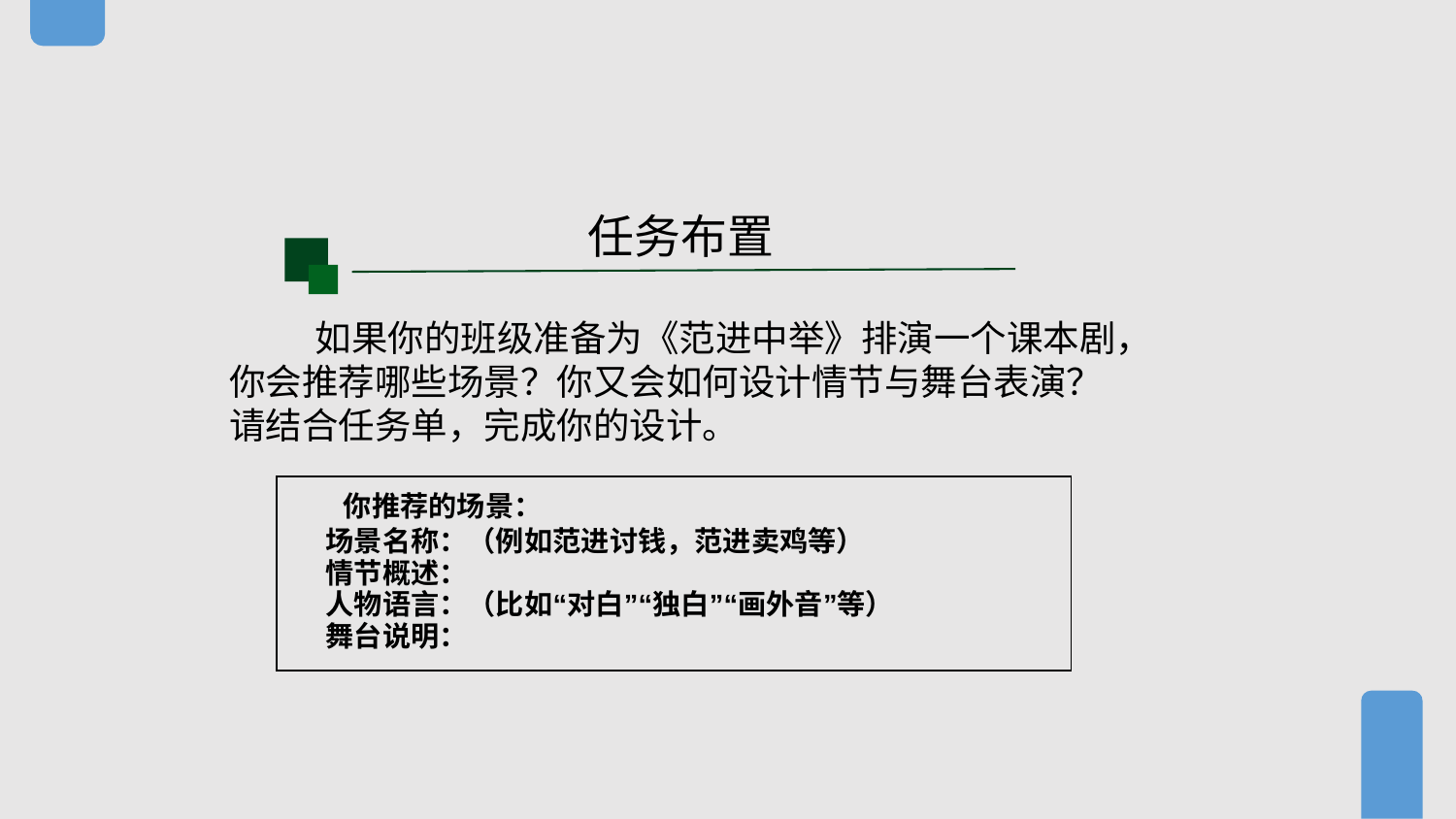

任务布置

如果你的班级准备为《范进中举》排演一个课本剧，你会推荐哪些场景？你又会如何设计情节与舞台表演？请结合任务单，完成你的设计。
| 你推荐的场景： 场景名称：（例如范进讨钱，范进卖鸡等） 情节概述： 人物语言：（比如“对白”“独白”“画外音”等） 舞台说明： |
| --- |